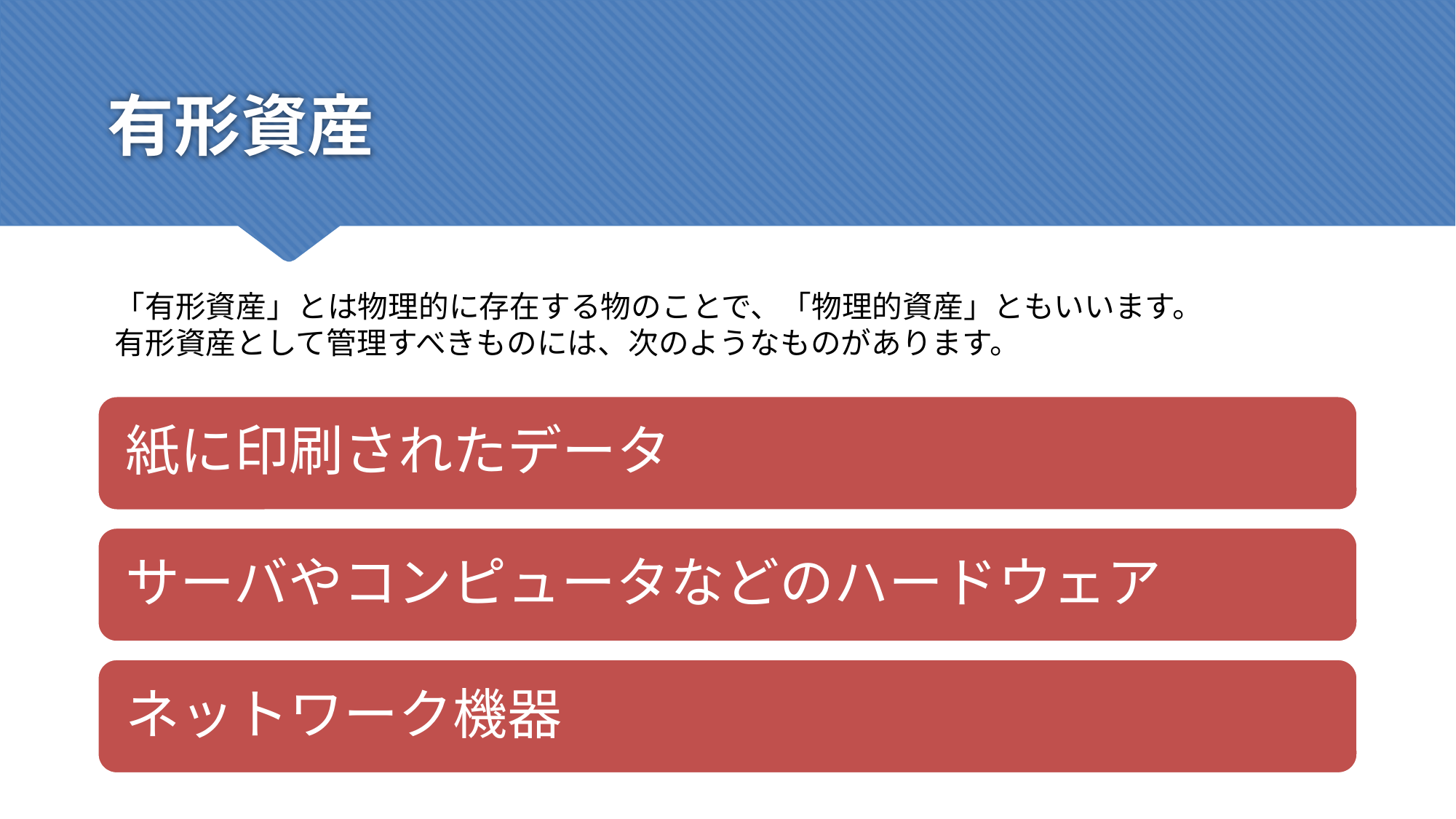

# 有形資産
「有形資産」とは物理的に存在する物のことで、「物理的資産」ともいいます。
有形資産として管理すべきものには、次のようなものがあります。
紙に印刷されたデータ
サーバやコンピュータなどのハードウェア
ネットワーク機器